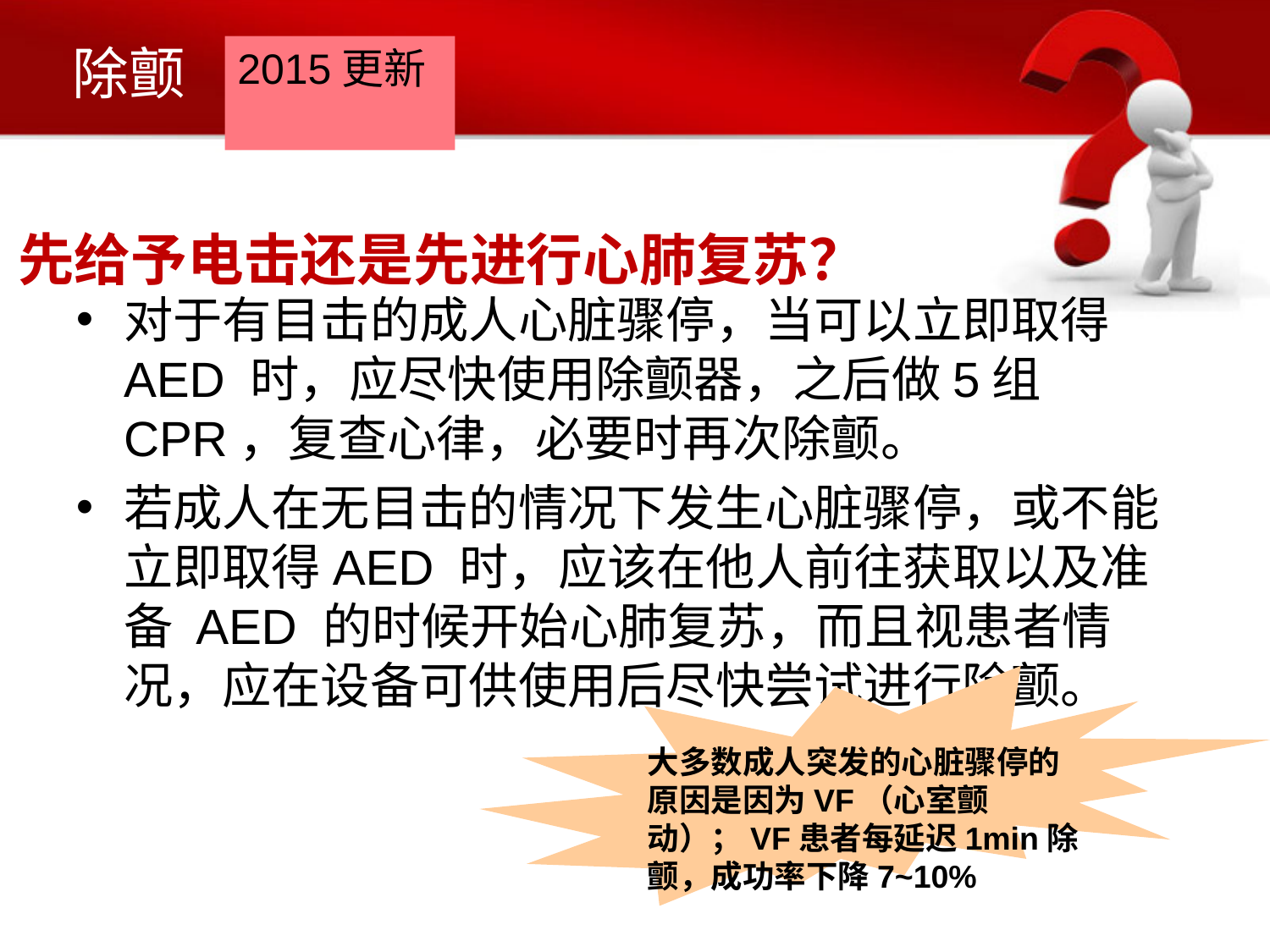

# 除颤
2015更新
先给予电击还是先进行心肺复苏？

对于有目击的成人心脏骤停，当可以立即取得 AED 时，应尽快使用除颤器，之后做5组CPR，复查心律，必要时再次除颤。
若成人在无目击的情况下发生心脏骤停，或不能立即取得AED 时，应该在他人前往获取以及准备 AED 的时候开始心肺复苏，而且视患者情况，应在设备可供使用后尽快尝试进行除颤。

大多数成人突发的心脏骤停的原因是因为VF（心室颤动）；VF患者每延迟1min除颤，成功率下降7~10%